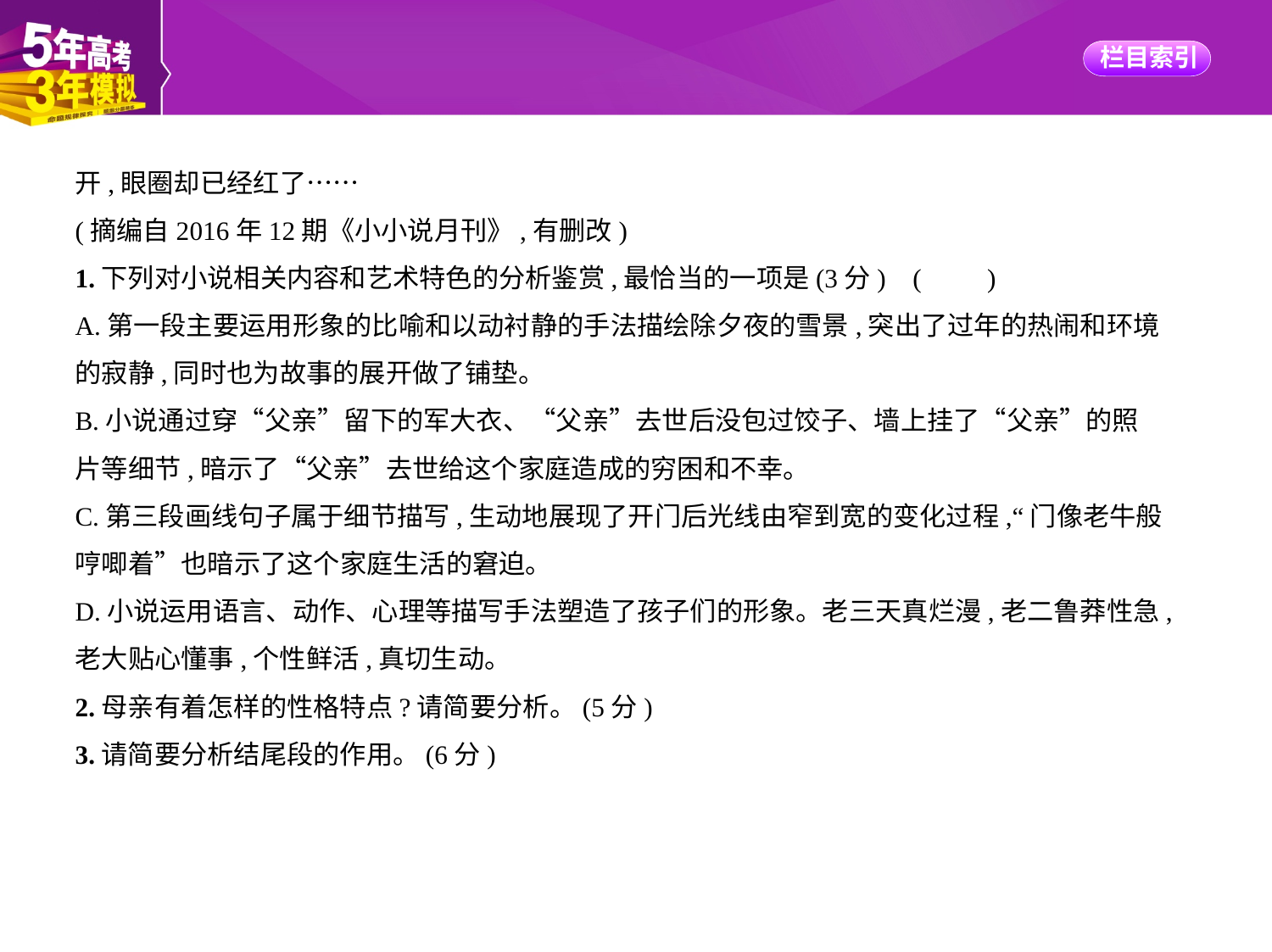

开,眼圈却已经红了……
(摘编自2016年12期《小小说月刊》,有删改)
1.下列对小说相关内容和艺术特色的分析鉴赏,最恰当的一项是(3分) (　　)
A.第一段主要运用形象的比喻和以动衬静的手法描绘除夕夜的雪景,突出了过年的热闹和环境
的寂静,同时也为故事的展开做了铺垫。
B.小说通过穿“父亲”留下的军大衣、“父亲”去世后没包过饺子、墙上挂了“父亲”的照
片等细节,暗示了“父亲”去世给这个家庭造成的穷困和不幸。
C.第三段画线句子属于细节描写,生动地展现了开门后光线由窄到宽的变化过程,“门像老牛般
哼唧着”也暗示了这个家庭生活的窘迫。
D.小说运用语言、动作、心理等描写手法塑造了孩子们的形象。老三天真烂漫,老二鲁莽性急,
老大贴心懂事,个性鲜活,真切生动。
2.母亲有着怎样的性格特点?请简要分析。(5分)
3.请简要分析结尾段的作用。(6分)